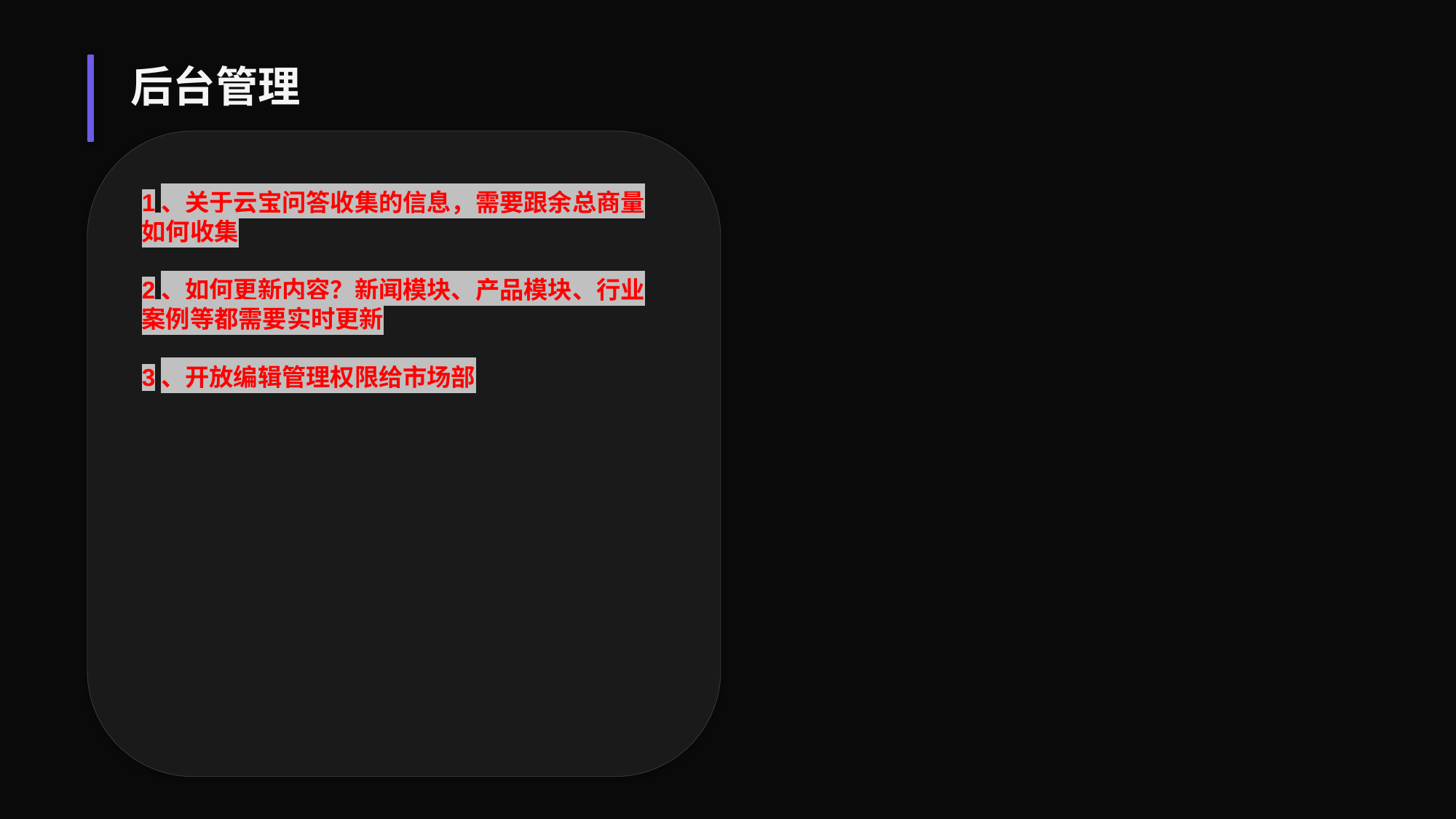

后台管理

1、关于云宝问答收集的信息，需要跟余总商量如何收集

2、如何更新内容？新闻模块、产品模块、行业案例等都需要实时更新

3、开放编辑管理权限给市场部